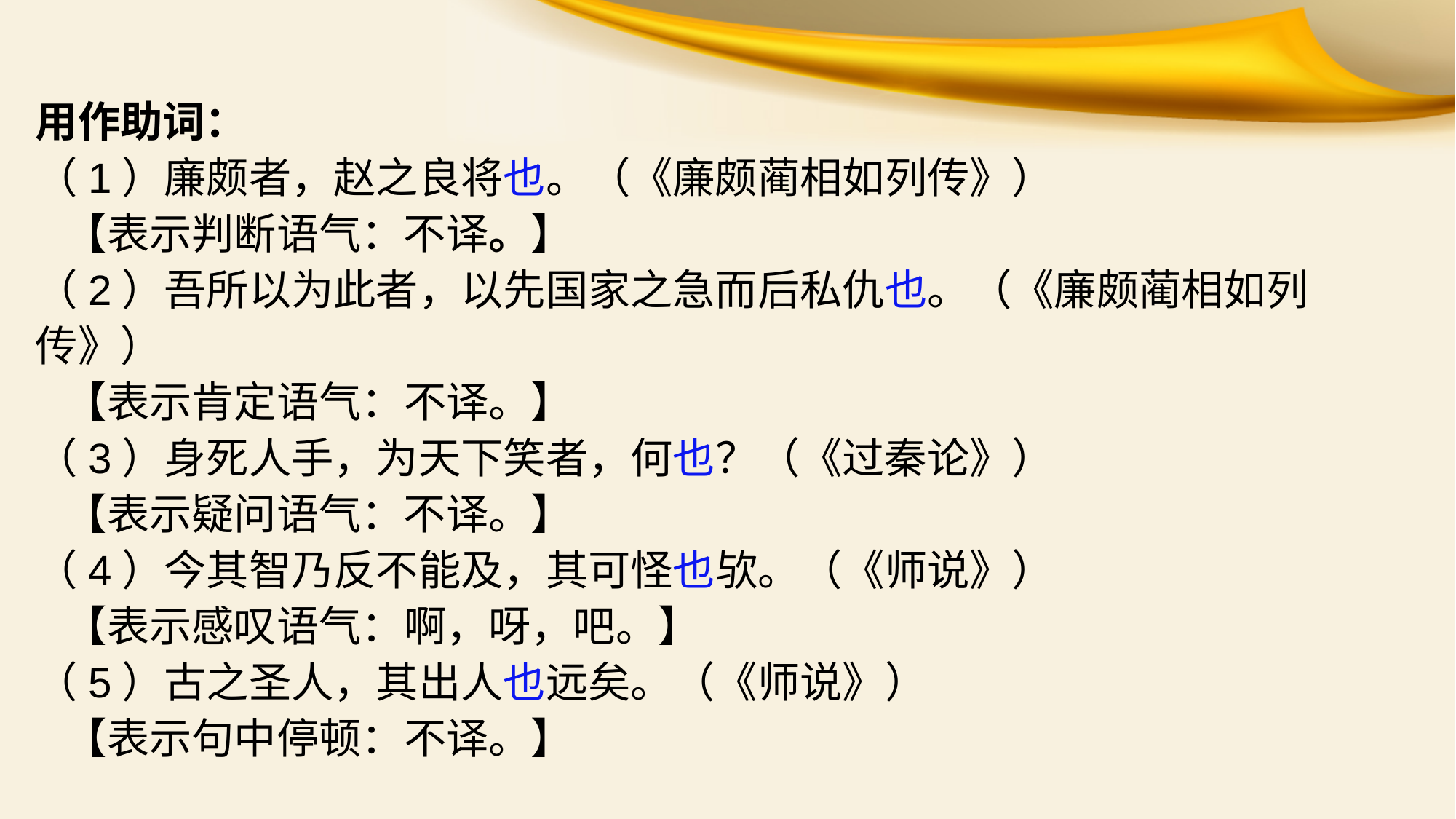

用作助词：
（1）廉颇者，赵之良将也。（《廉颇蔺相如列传》）
  【表示判断语气：不译。】
（2）吾所以为此者，以先国家之急而后私仇也。（《廉颇蔺相如列传》）
  【表示肯定语气：不译。】
（3）身死人手，为天下笑者，何也？（《过秦论》）
  【表示疑问语气：不译。】
（4）今其智乃反不能及，其可怪也欤。（《师说》）
  【表示感叹语气：啊，呀，吧。】
（5）古之圣人，其出人也远矣。（《师说》）
  【表示句中停顿：不译。】